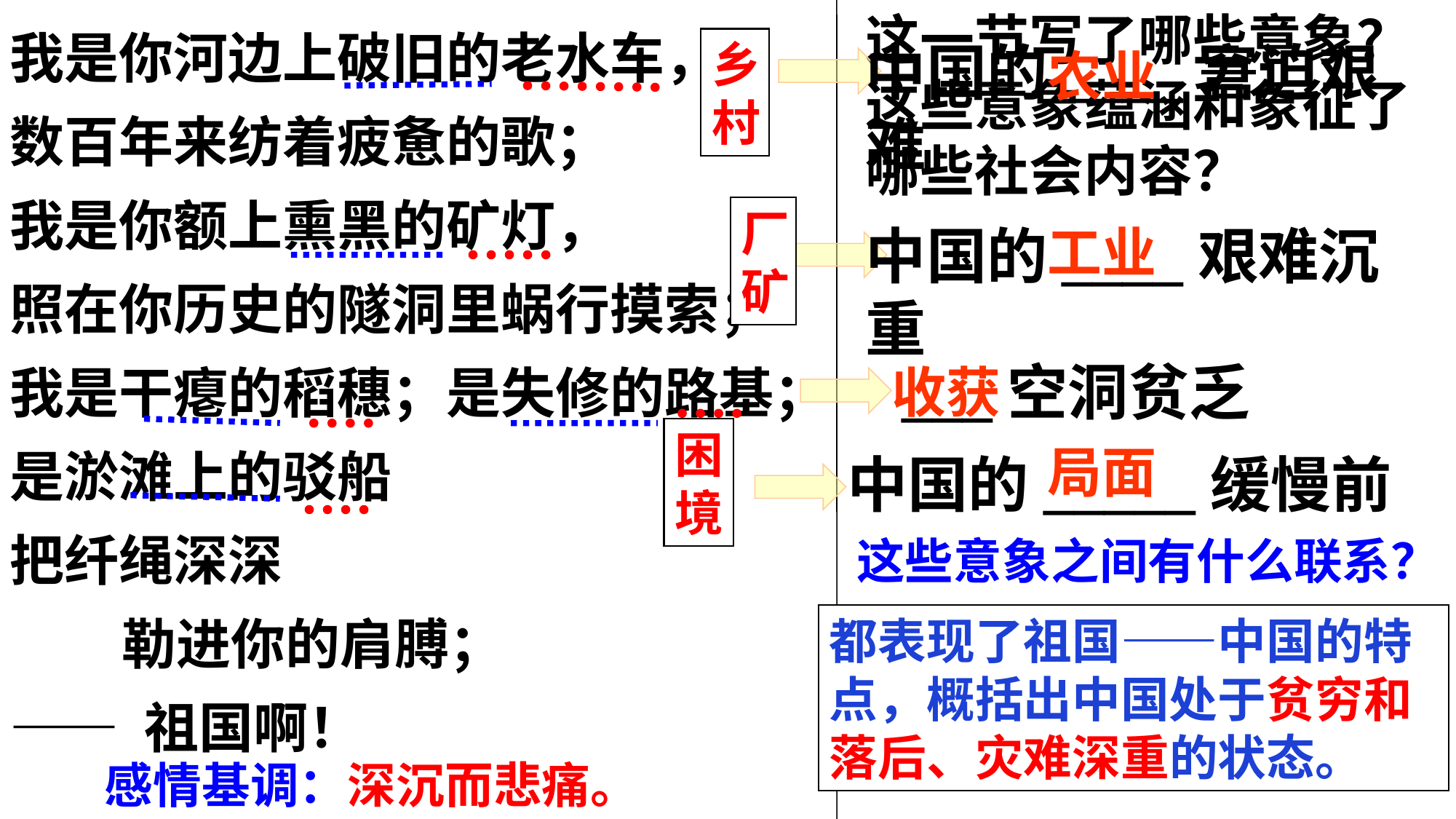

我是你河边上破旧的老水车，
数百年来纺着疲惫的歌；
我是你额上熏黑的矿灯，
照在你历史的隧洞里蜗行摸索；
我是干瘪的稻穗；是失修的路基；
是淤滩上的驳船
把纤绳深深
        勒进你的肩膊；
—— 祖国啊！

这一节写了哪些意象？这些意象蕴涵和象征了哪些社会内容？
乡村
中国的____窘迫艰难
农业

厂矿
中国的____艰难沉重
工业

___空洞贫乏
收获

困境

局面
中国的_____缓慢前进

这些意象之间有什么联系？
都表现了祖国——中国的特点，概括出中国处于贫穷和落后、灾难深重的状态。
感情基调：深沉而悲痛。